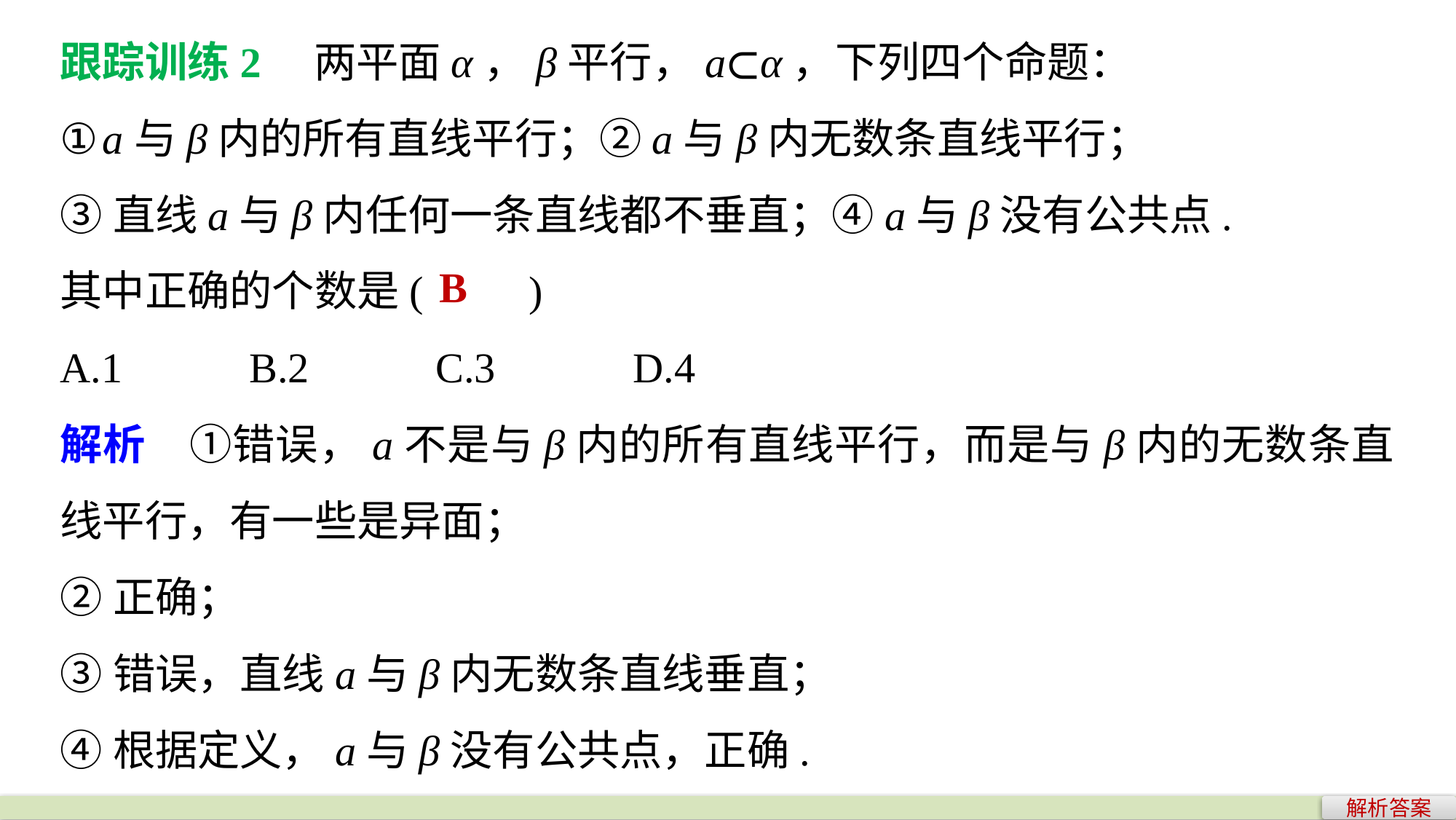

跟踪训练2　两平面α，β平行，a⊂α，下列四个命题：
①a与β内的所有直线平行；②a与β内无数条直线平行；
③直线a与β内任何一条直线都不垂直；④a与β没有公共点.
其中正确的个数是(　　)
A.1            B.2            C.3             D.4
B
解析　①错误，a不是与β内的所有直线平行，而是与β内的无数条直线平行，有一些是异面；
②正确；
③错误，直线a与β内无数条直线垂直；
④根据定义，a与β没有公共点，正确.
解析答案